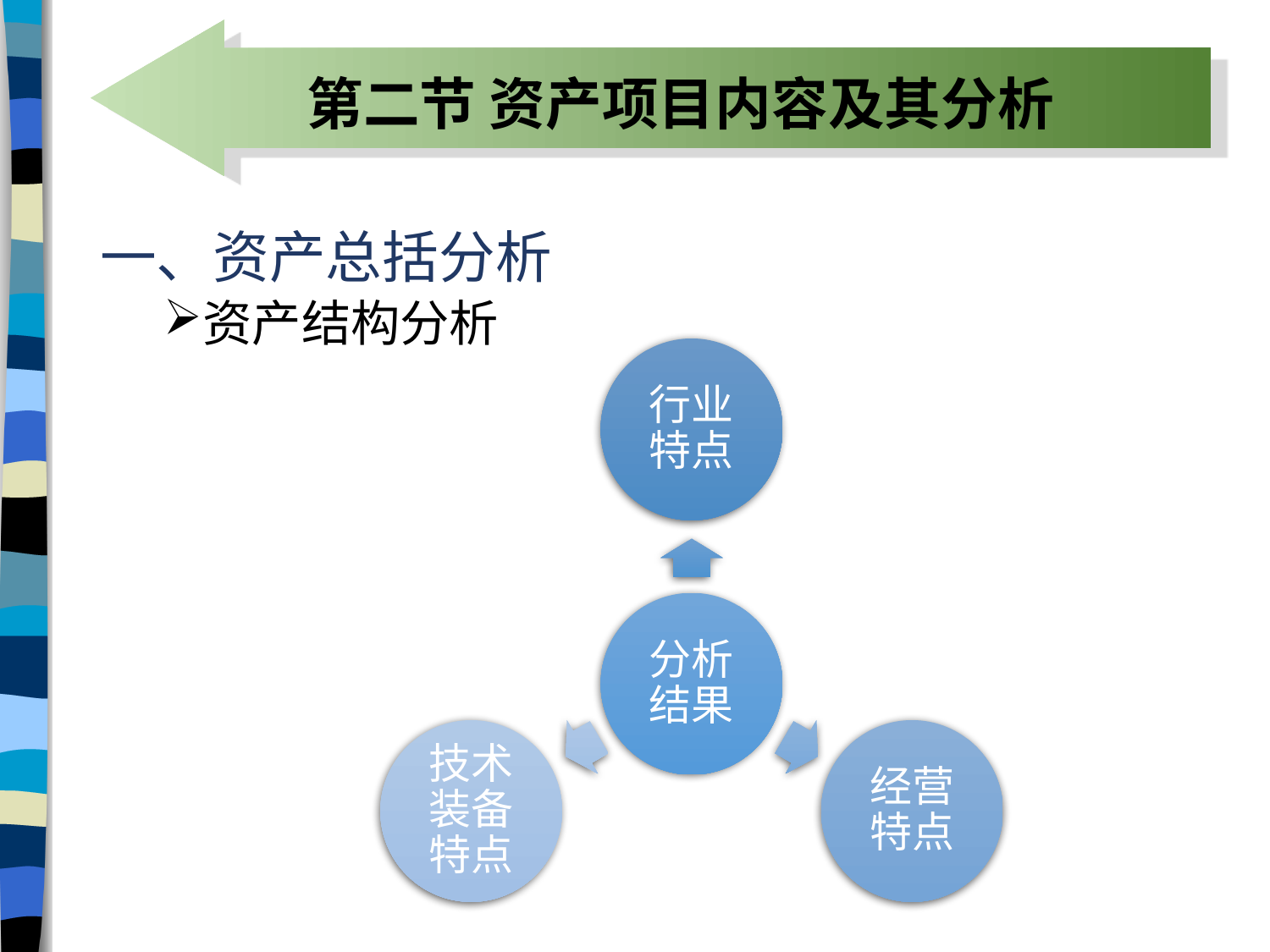

# 第二节 资产项目内容及其分析
一、资产总括分析
资产结构分析
分析结果

行业特点

经营特点

技术装备特点